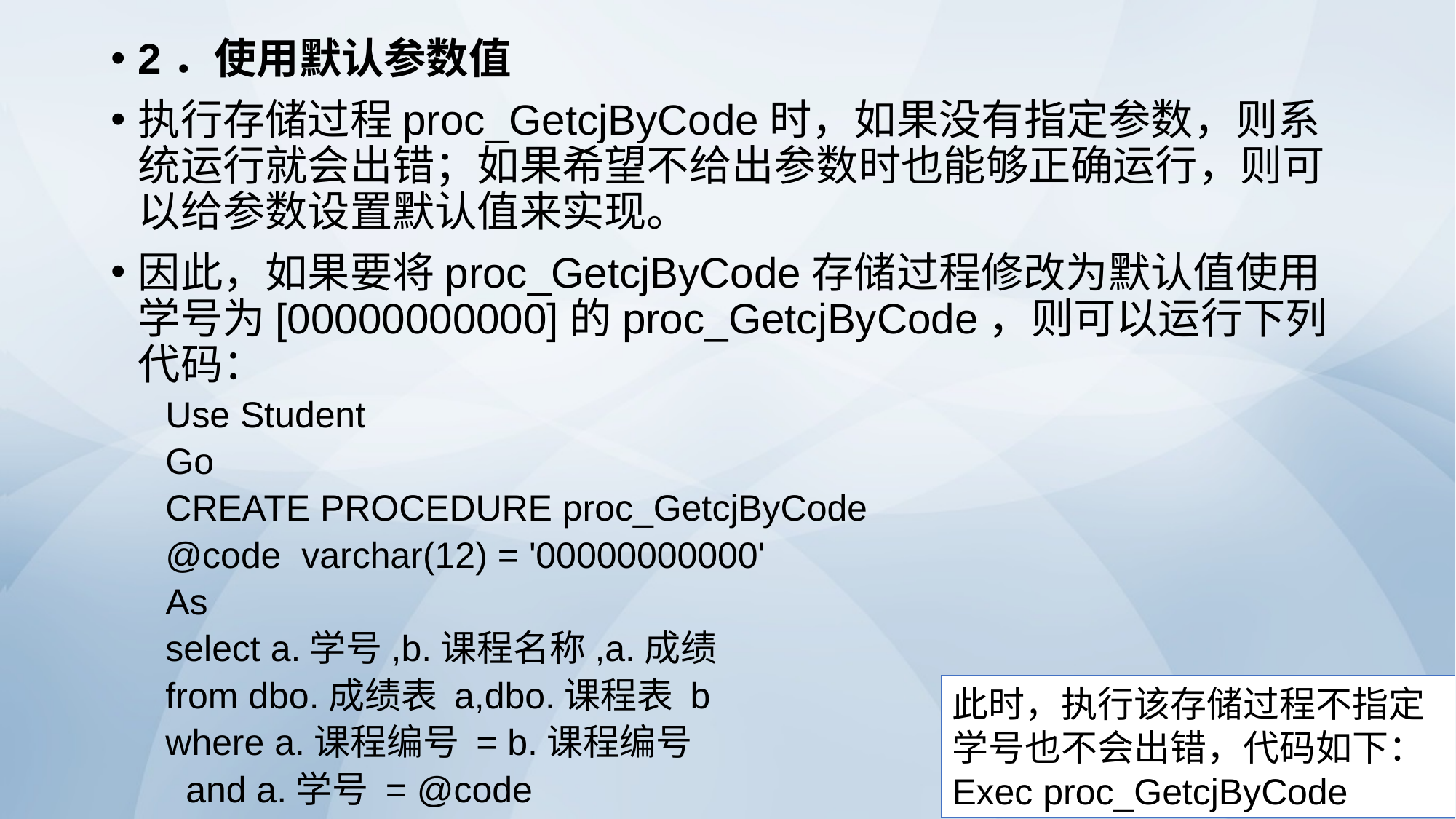

2．使用默认参数值
执行存储过程proc_GetcjByCode时，如果没有指定参数，则系统运行就会出错；如果希望不给出参数时也能够正确运行，则可以给参数设置默认值来实现。
因此，如果要将proc_GetcjByCode存储过程修改为默认值使用学号为[00000000000]的proc_GetcjByCode，则可以运行下列代码：
Use Student
Go
CREATE PROCEDURE proc_GetcjByCode
@code  varchar(12) = '00000000000'
As
select a.学号,b.课程名称,a.成绩
from dbo.成绩表 a,dbo.课程表 b
where a.课程编号 = b.课程编号
  and a.学号 = @code
此时，执行该存储过程不指定学号也不会出错，代码如下：
Exec proc_GetcjByCode